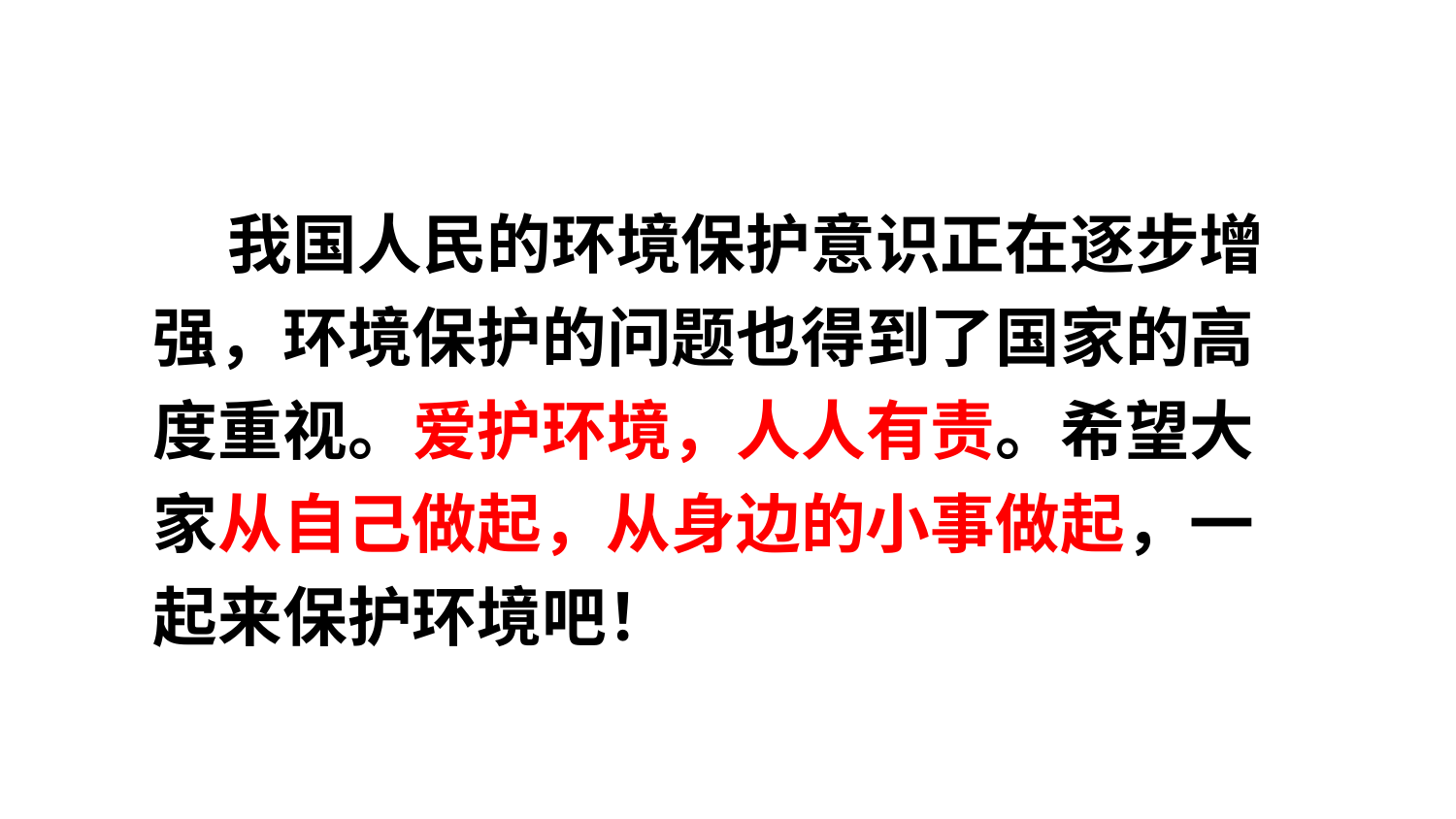

我国人民的环境保护意识正在逐步增强，环境保护的问题也得到了国家的高度重视。爱护环境，人人有责。希望大家从自己做起，从身边的小事做起，一起来保护环境吧！